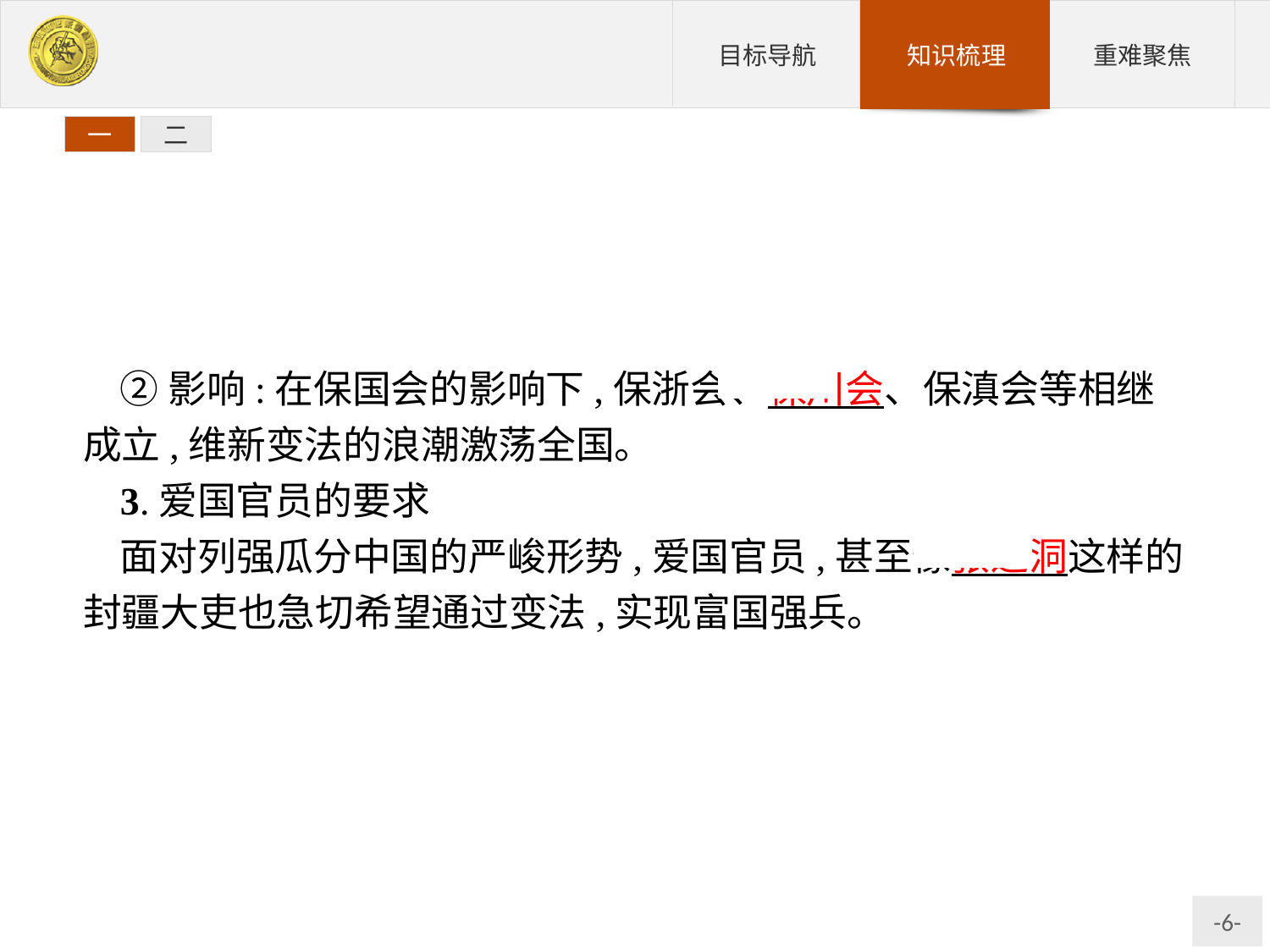

一
二
②影响:在保国会的影响下,保浙会、保川会、保滇会等相继成立,维新变法的浪潮激荡全国。
3.爱国官员的要求
面对列强瓜分中国的严峻形势,爱国官员,甚至像张之洞这样的封疆大吏也急切希望通过变法,实现富国强兵。